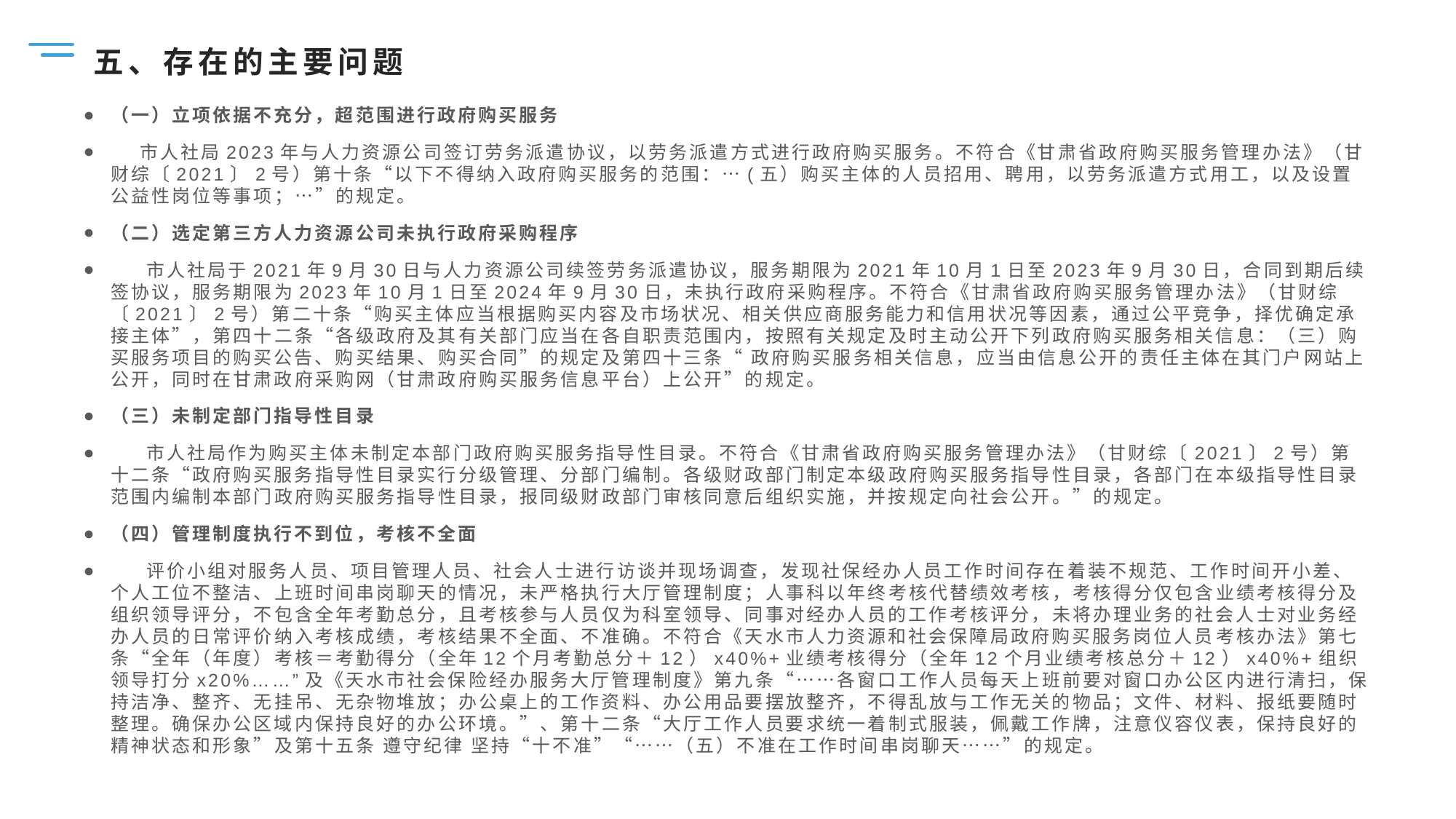

# 五、存在的主要问题
（一）立项依据不充分，超范围进行政府购买服务
    市人社局2023年与人力资源公司签订劳务派遣协议，以劳务派遣方式进行政府购买服务。不符合《甘肃省政府购买服务管理办法》（甘财综〔2021〕2号）第十条“以下不得纳入政府购买服务的范围：…(五）购买主体的人员招用、聘用，以劳务派遣方式用工，以及设置公益性岗位等事项；…”的规定。
（二）选定第三方人力资源公司未执行政府采购程序
     市人社局于2021年9月30日与人力资源公司续签劳务派遣协议，服务期限为2021年10月1日至2023年9月30日，合同到期后续签协议，服务期限为2023年10月1日至2024年9月30日，未执行政府采购程序。不符合《甘肃省政府购买服务管理办法》（甘财综〔2021〕2号）第二十条“购买主体应当根据购买内容及市场状况、相关供应商服务能力和信用状况等因素，通过公平竞争，择优确定承接主体”，第四十二条“各级政府及其有关部门应当在各自职责范围内，按照有关规定及时主动公开下列政府购买服务相关信息：（三）购买服务项目的购买公告、购买结果、购买合同”的规定及第四十三条“ 政府购买服务相关信息，应当由信息公开的责任主体在其门户网站上公开，同时在甘肃政府采购网（甘肃政府购买服务信息平台）上公开”的规定。
（三）未制定部门指导性目录
     市人社局作为购买主体未制定本部门政府购买服务指导性目录。不符合《甘肃省政府购买服务管理办法》（甘财综〔2021〕2号）第十二条“政府购买服务指导性目录实行分级管理、分部门编制。各级财政部门制定本级政府购买服务指导性目录，各部门在本级指导性目录范围内编制本部门政府购买服务指导性目录，报同级财政部门审核同意后组织实施，并按规定向社会公开。”的规定。
（四）管理制度执行不到位，考核不全面
     评价小组对服务人员、项目管理人员、社会人士进行访谈并现场调查，发现社保经办人员工作时间存在着装不规范、工作时间开小差、个人工位不整洁、上班时间串岗聊天的情况，未严格执行大厅管理制度；人事科以年终考核代替绩效考核，考核得分仅包含业绩考核得分及组织领导评分，不包含全年考勤总分，且考核参与人员仅为科室领导、同事对经办人员的工作考核评分，未将办理业务的社会人士对业务经办人员的日常评价纳入考核成绩，考核结果不全面、不准确。不符合《天水市人力资源和社会保障局政府购买服务岗位人员考核办法》第七条“全年（年度）考核＝考勤得分（全年12个月考勤总分＋12）x40%+业绩考核得分（全年12个月业绩考核总分＋12）x40%+组织领导打分x20%……”及《天水市社会保险经办服务大厅管理制度》第九条“……各窗口工作人员每天上班前要对窗口办公区内进行清扫，保持洁净、整齐、无挂吊、无杂物堆放；办公桌上的工作资料、办公用品要摆放整齐，不得乱放与工作无关的物品；文件、材料、报纸要随时整理。确保办公区域内保持良好的办公环境。”、第十二条“大厅工作人员要求统一着制式服装，佩戴工作牌，注意仪容仪表，保持良好的精神状态和形象”及第十五条 遵守纪律 坚持“十不准”“……（五）不准在工作时间串岗聊天……”的规定。